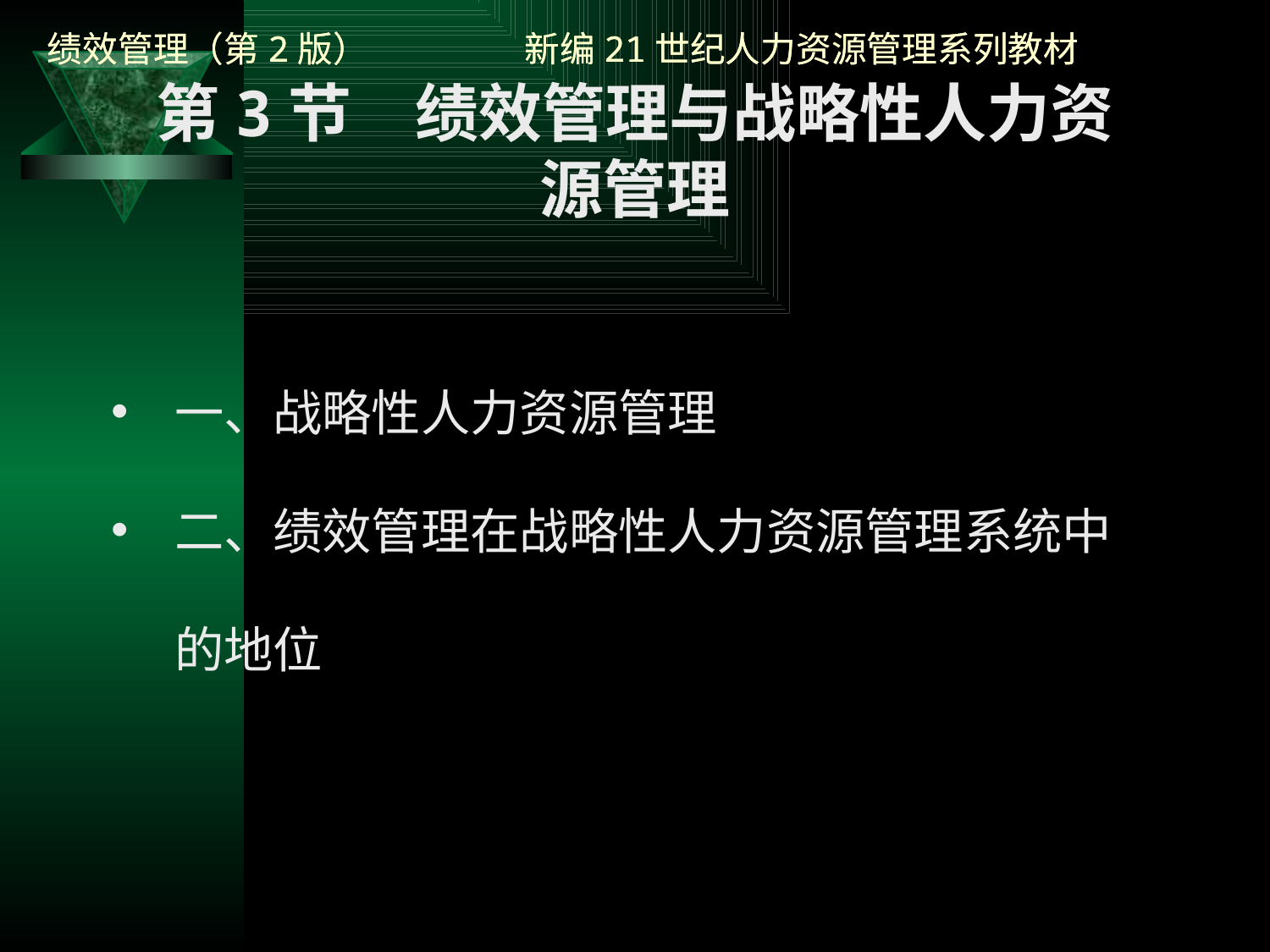

# 第3节　绩效管理与战略性人力资源管理
一、战略性人力资源管理
二、绩效管理在战略性人力资源管理系统中的地位